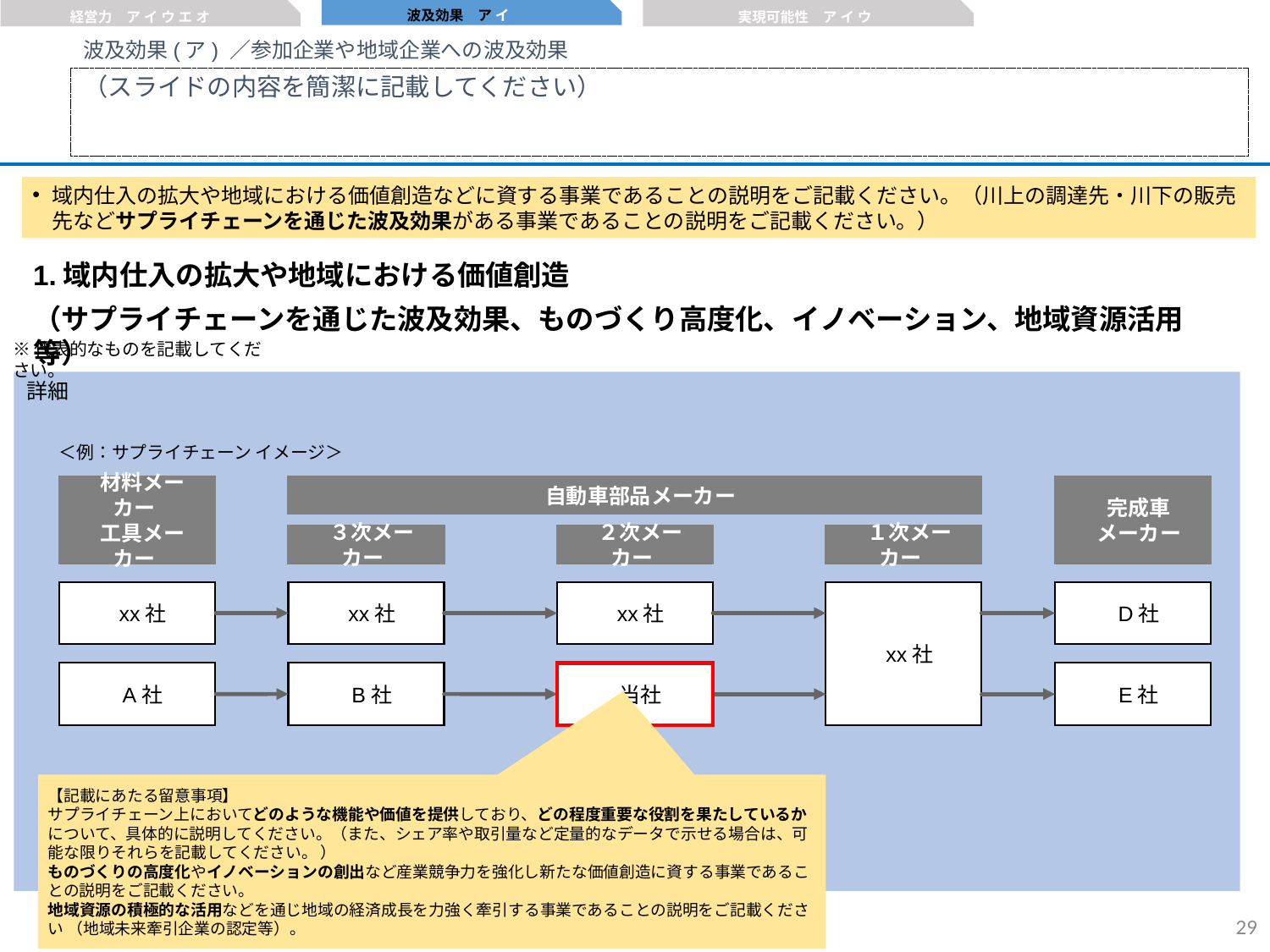

波及効果　ア イ
経営力　ア イ ウ エ オ
実現可能性　ア イ ウ
波及効果(ア) ／参加企業や地域企業への波及効果
（スライドの内容を簡潔に記載してください）
域内仕入の拡大や地域における価値創造などに資する事業であることの説明をご記載ください。（川上の調達先・川下の販売先などサプライチェーンを通じた波及効果がある事業であることの説明をご記載ください。）
1.域内仕入の拡大や地域における価値創造
（サプライチェーンを通じた波及効果、ものづくり高度化、イノベーション、地域資源活用等）
※代表的なものを記載してください。
詳細

＜例：サプライチェーン イメージ＞
自動車部品メーカー
材料メーカー
工具メーカー
xx社
A社
完成車
メーカー
D社
E社
３次メーカー
xx社
B社
２次メーカー
xx社
１次メーカー
xx社
当社
【記載にあたる留意事項】
サプライチェーン上においてどのような機能や価値を提供しており、どの程度重要な役割を果たしているかについて、具体的に説明してください。（また、シェア率や取引量など定量的なデータで示せる場合は、可能な限りそれらを記載してください。 ）
ものづくりの高度化やイノベーションの創出など産業競争力を強化し新たな価値創造に資する事業であることの説明をご記載ください。
地域資源の積極的な活用などを通じ地域の経済成長を力強く牽引する事業であることの説明をご記載ください （地域未来牽引企業の認定等）。
29